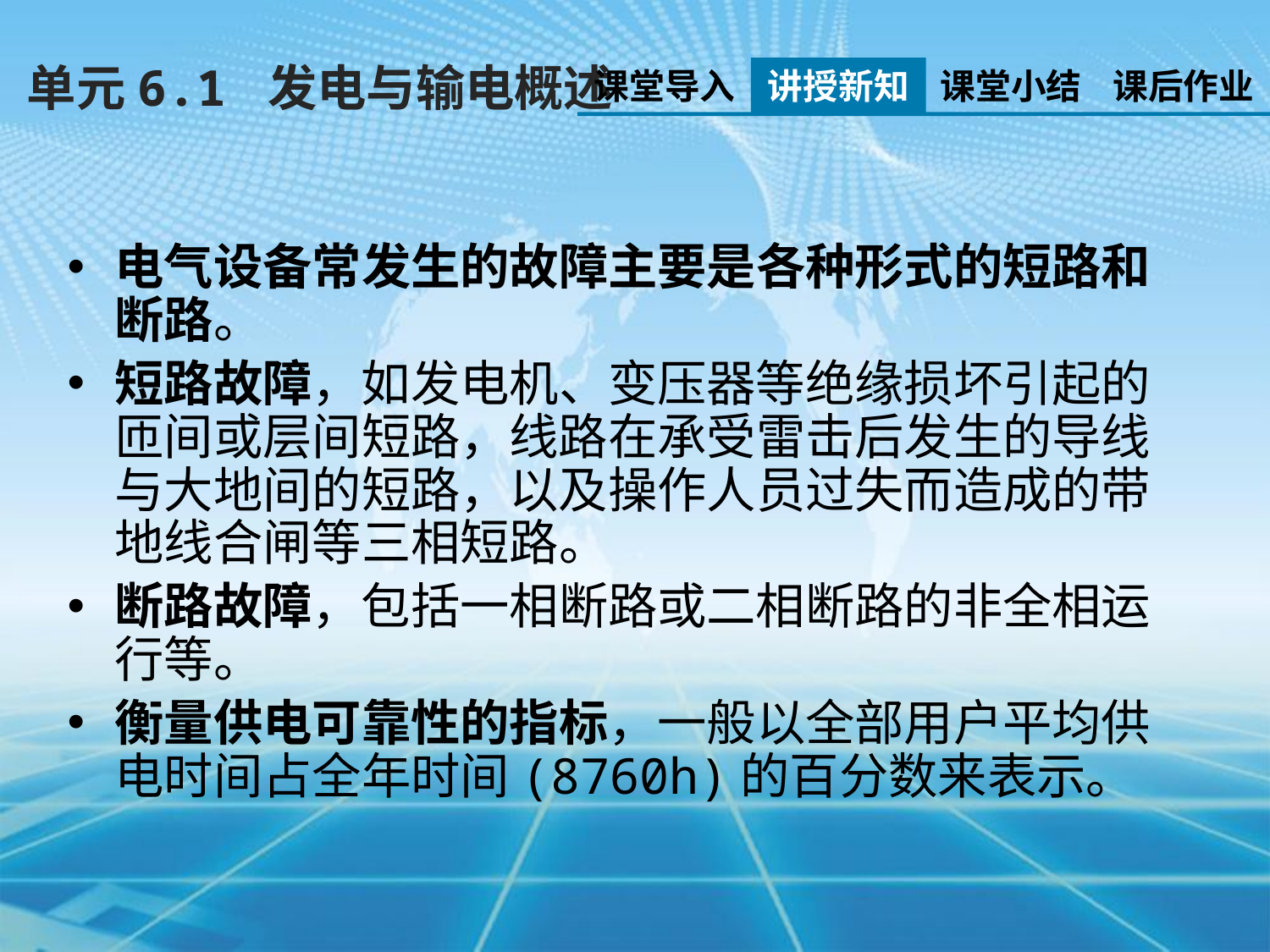

单元6.1 发电与输电概述
课堂导入
讲授新知
课堂小结
课后作业
电气设备常发生的故障主要是各种形式的短路和断路。
短路故障，如发电机、变压器等绝缘损坏引起的匝间或层间短路，线路在承受雷击后发生的导线与大地间的短路，以及操作人员过失而造成的带地线合闸等三相短路。
断路故障，包括一相断路或二相断路的非全相运行等。
衡量供电可靠性的指标，一般以全部用户平均供电时间占全年时间(8760h)的百分数来表示。